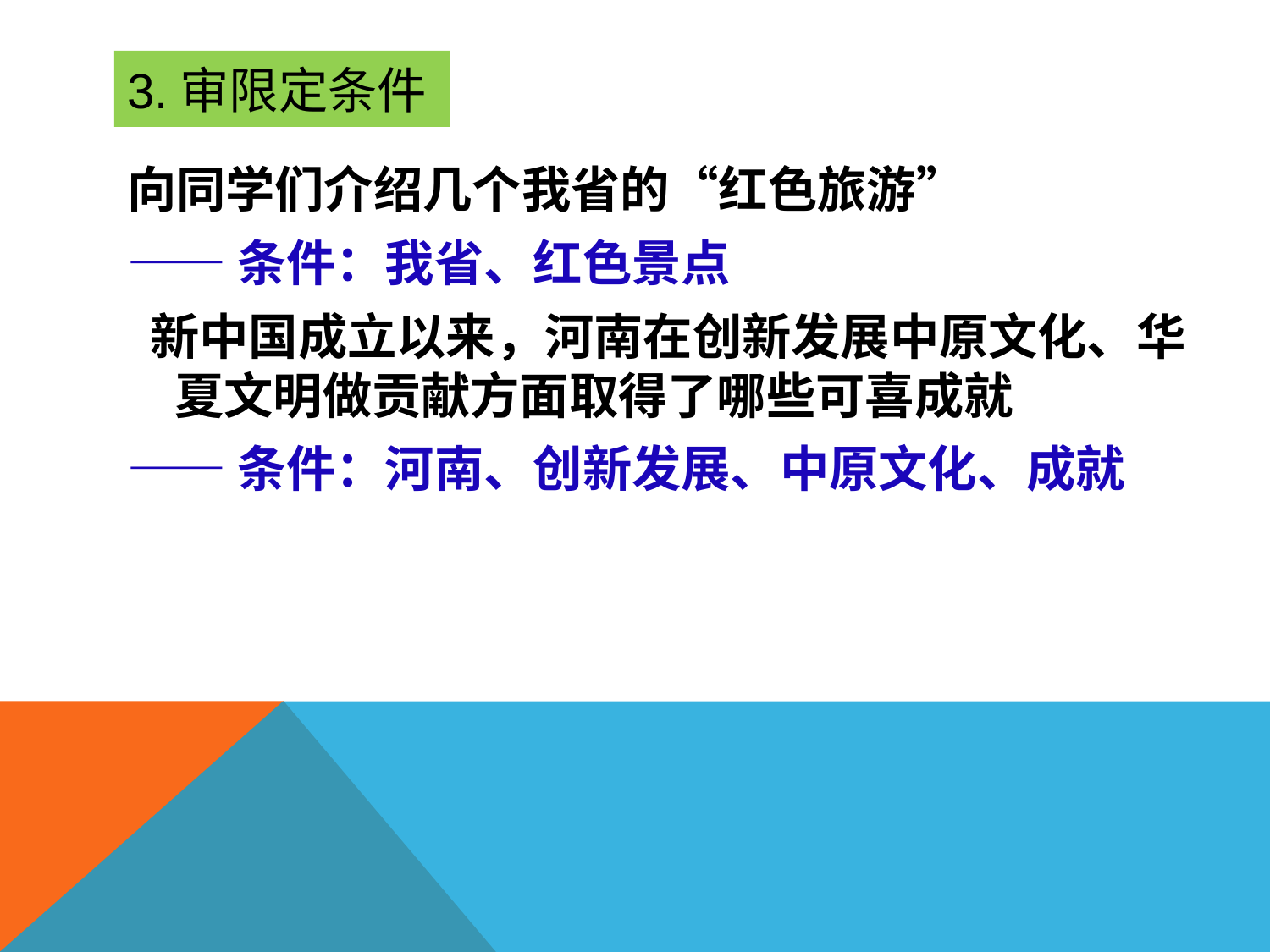

#
3.审限定条件
向同学们介绍几个我省的“红色旅游”
——条件：我省、红色景点
 新中国成立以来，河南在创新发展中原文化、华夏文明做贡献方面取得了哪些可喜成就
——条件：河南、创新发展、中原文化、成就